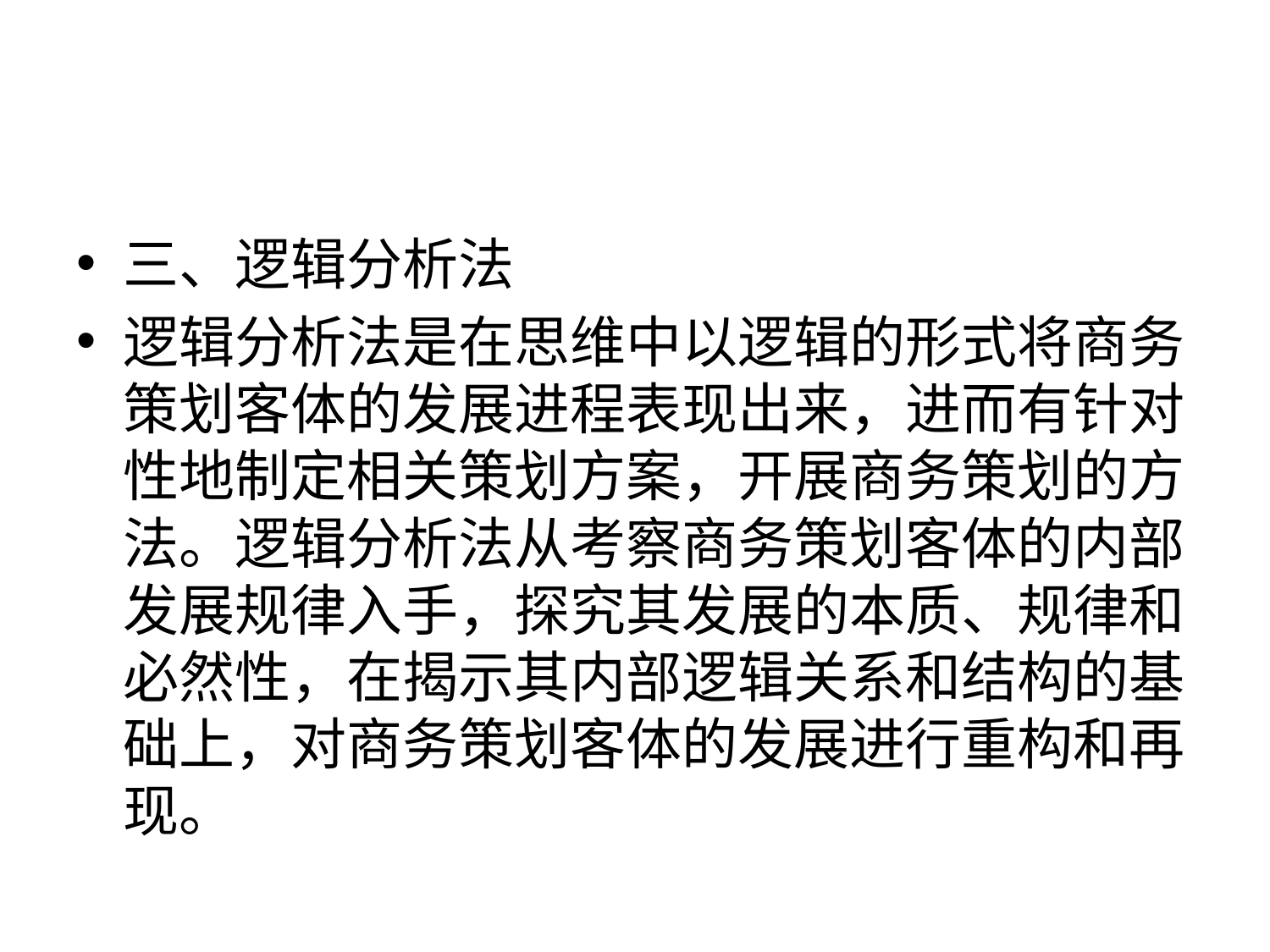

#
三、逻辑分析法
逻辑分析法是在思维中以逻辑的形式将商务策划客体的发展进程表现出来，进而有针对性地制定相关策划方案，开展商务策划的方法。逻辑分析法从考察商务策划客体的内部发展规律入手，探究其发展的本质、规律和必然性，在揭示其内部逻辑关系和结构的基础上，对商务策划客体的发展进行重构和再现。